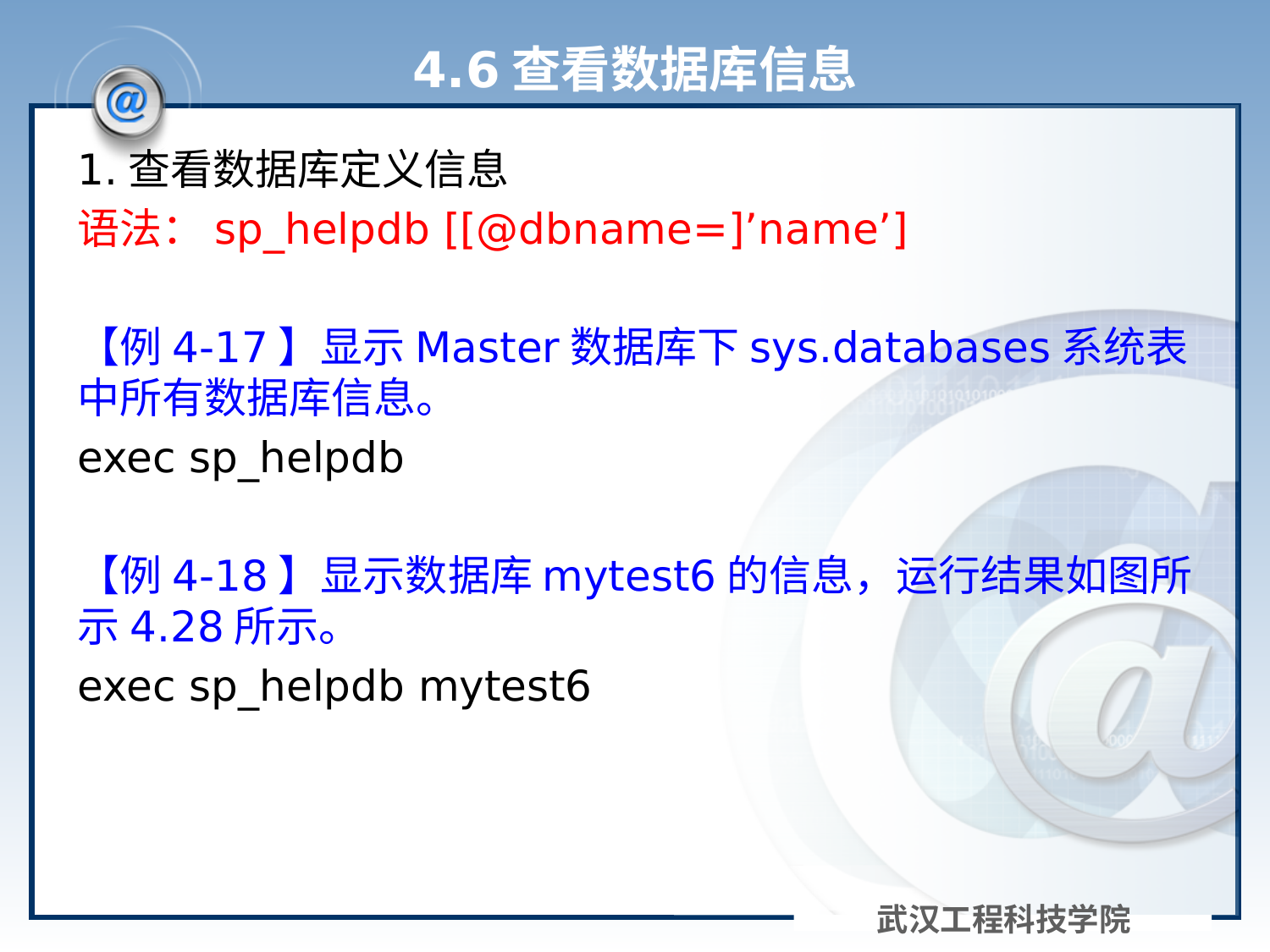

# 4.6查看数据库信息
1.查看数据库定义信息
语法：sp_helpdb [[@dbname=]’name’]

【例4-17】显示Master数据库下sys.databases系统表中所有数据库信息。
exec sp_helpdb

【例4-18】显示数据库mytest6的信息，运行结果如图所示4.28所示。
exec sp_helpdb mytest6

武汉工程科技学院